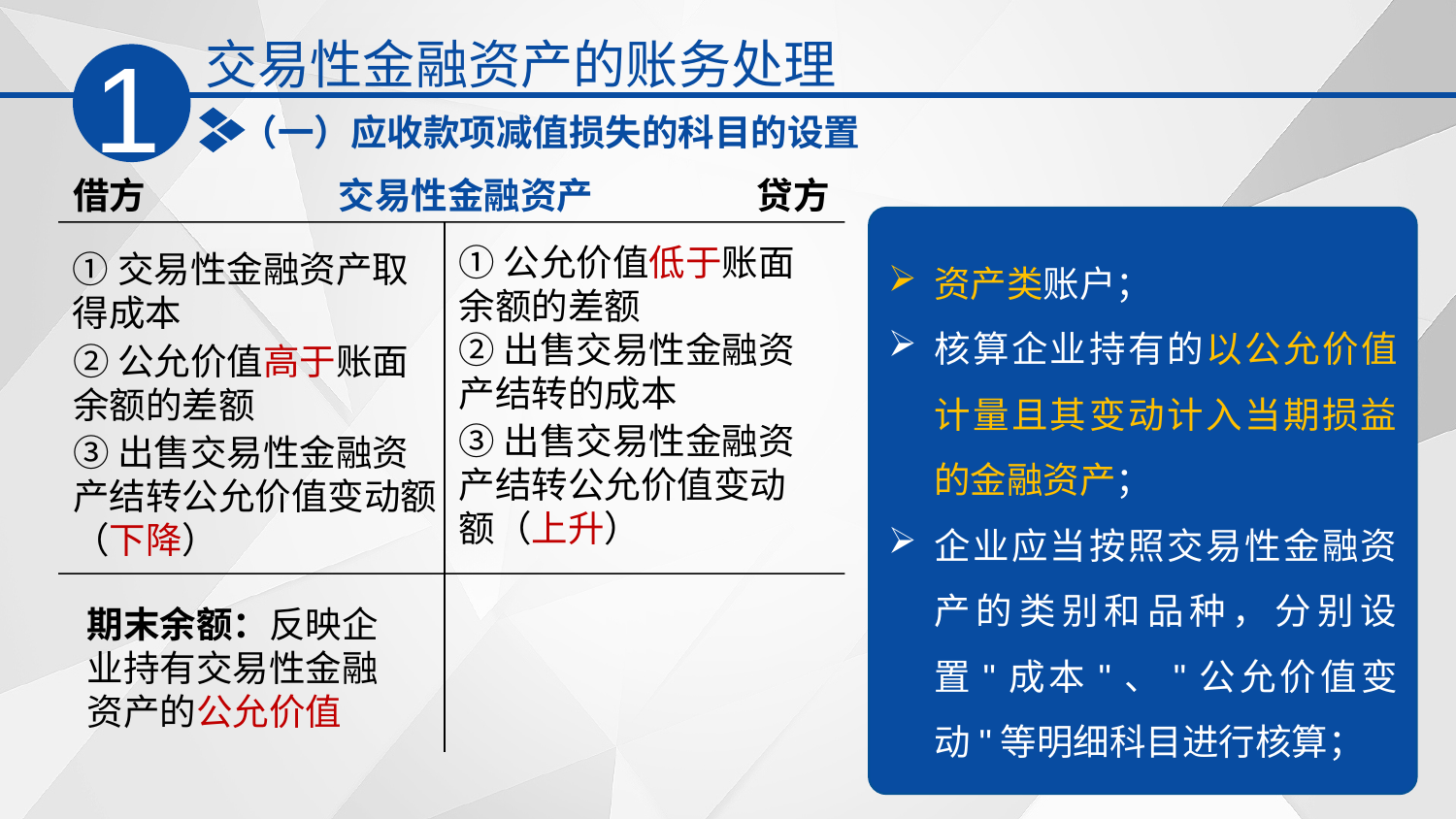

交易性金融资产的账务处理
1

（一）应收款项减值损失的科目的设置

借方
交易性金融资产
贷方
资产类账户；
核算企业持有的以公允价值计量且其变动计入当期损益的金融资产；
企业应当按照交易性金融资产的类别和品种，分别设置"成本"、"公允价值变动"等明细科目进行核算；

①公允价值低于账面余额的差额
①交易性金融资产取得成本
②出售交易性金融资产结转的成本
②公允价值高于账面余额的差额
③出售交易性金融资产结转公允价值变动额（上升）
③出售交易性金融资产结转公允价值变动额（下降）

期末余额：反映企业持有交易性金融资产的公允价值